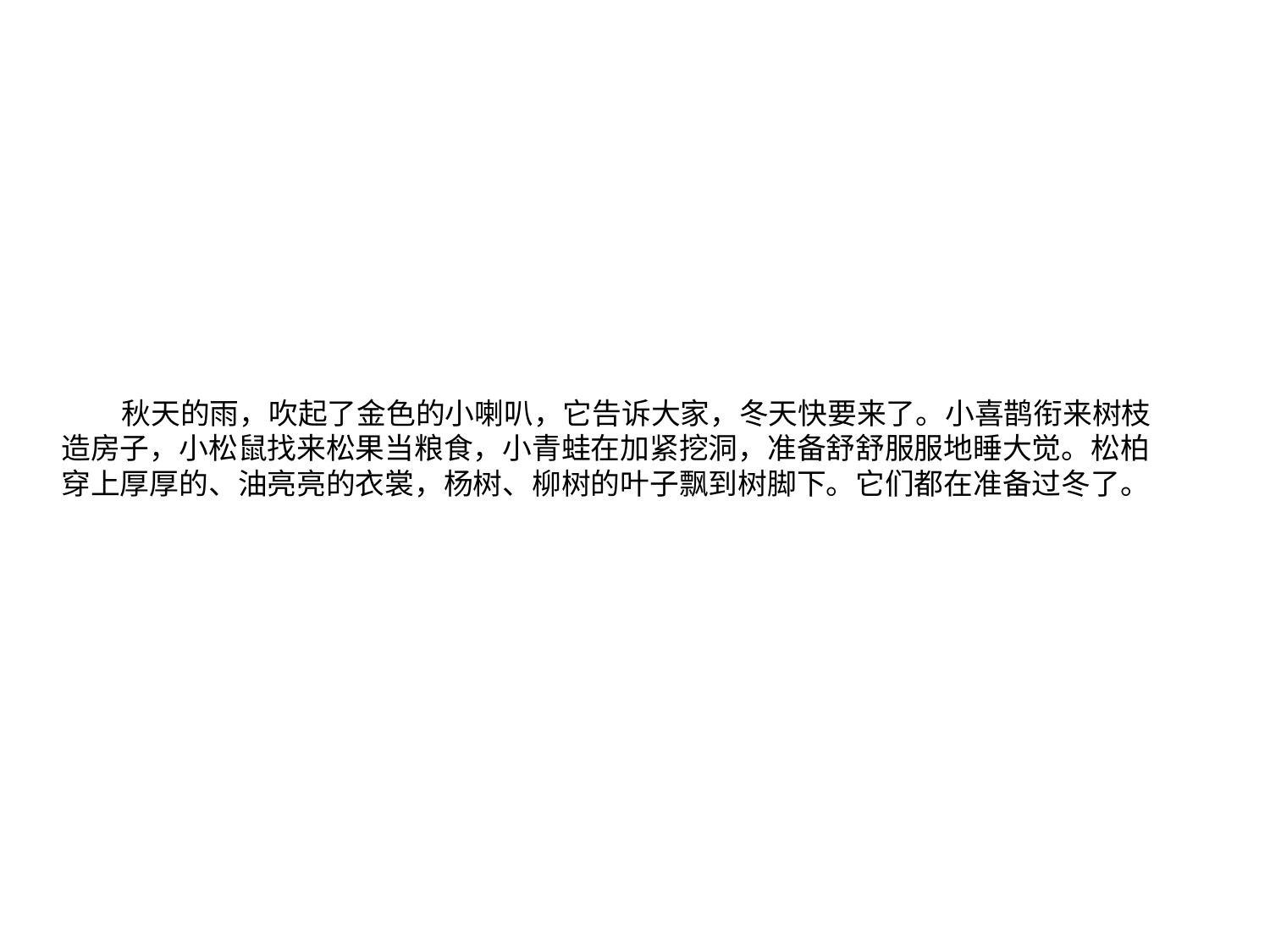

# 秋天的雨，吹起了金色的小喇叭，它告诉大家，冬天快要来了。小喜鹊衔来树枝造房子，小松鼠找来松果当粮食，小青蛙在加紧挖洞，准备舒舒服服地睡大觉。松柏穿上厚厚的、油亮亮的衣裳，杨树、柳树的叶子飘到树脚下。它们都在准备过冬了。